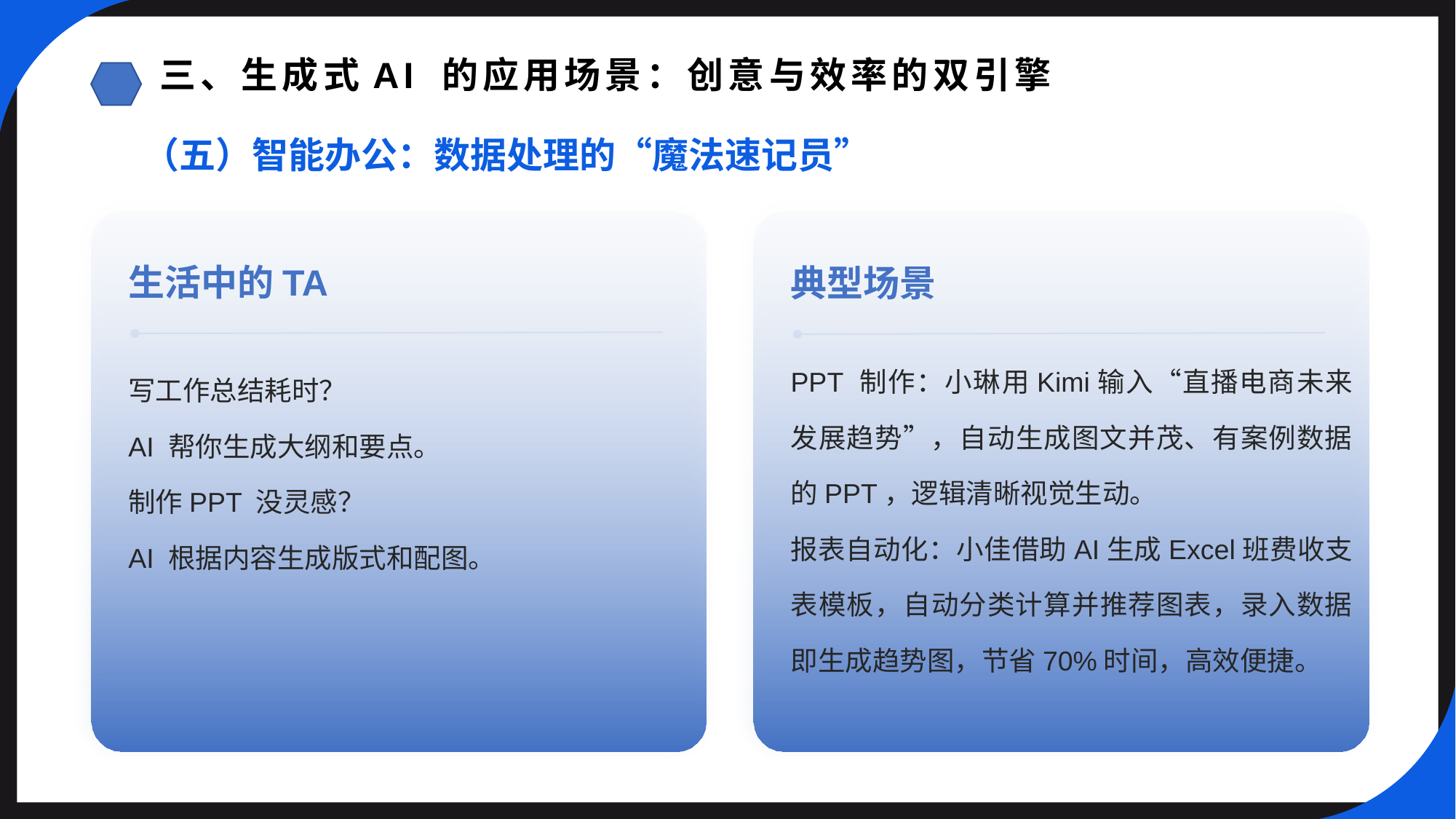

三、生成式AI 的应用场景：创意与效率的双引擎
（五）智能办公：数据处理的“魔法速记员”

生活中的TA
典型场景
PPT 制作：小琳用Kimi输入“直播电商未来发展趋势”，自动生成图文并茂、有案例数据的PPT，逻辑清晰视觉生动。
报表自动化：小佳借助AI生成Excel班费收支表模板，自动分类计算并推荐图表，录入数据即生成趋势图，节省70%时间，高效便捷。
写工作总结耗时？
AI 帮你生成大纲和要点。
制作PPT 没灵感？
AI 根据内容生成版式和配图。